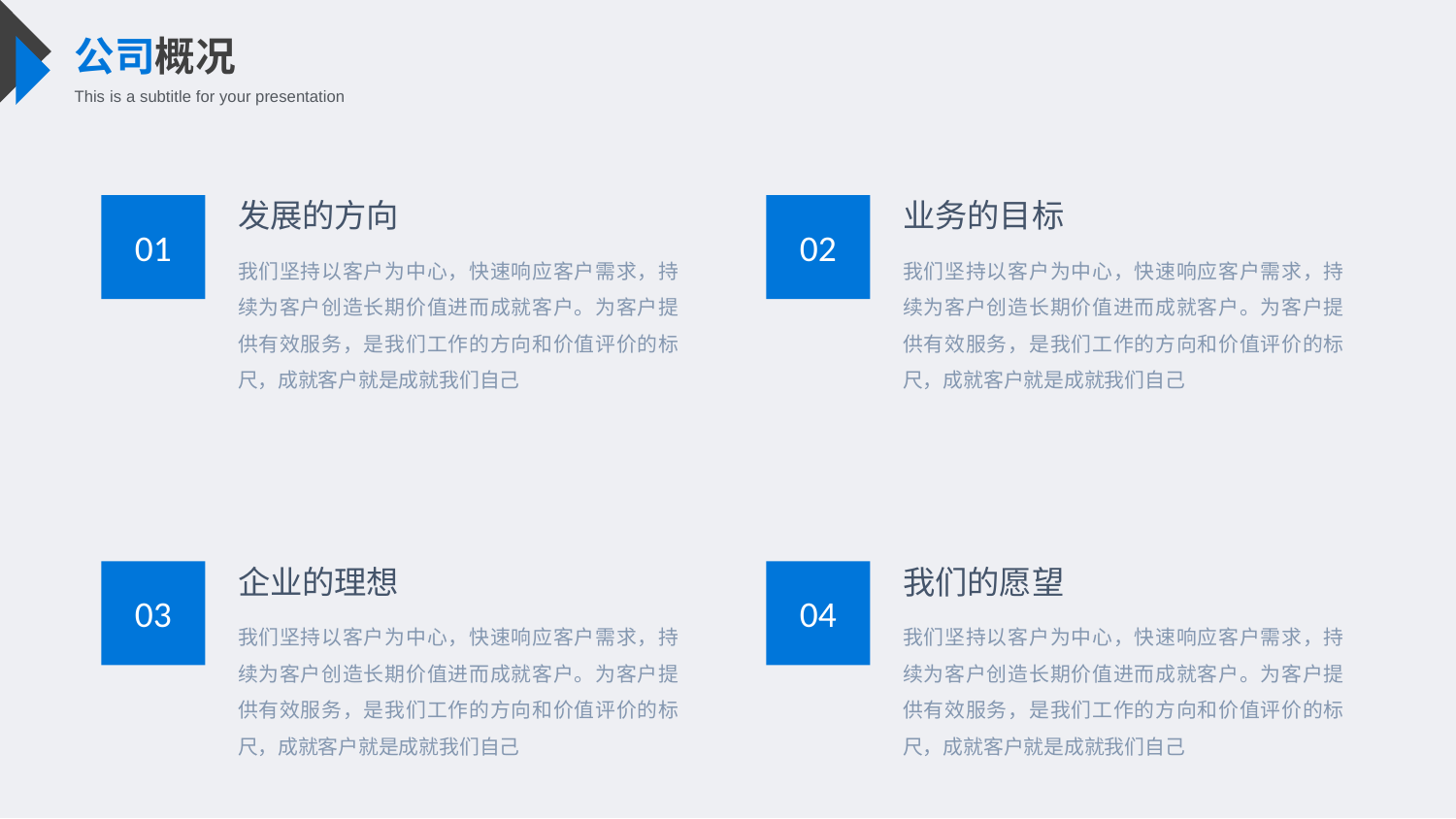

公司概况

This is a subtitle for your presentation
发展的方向
我们坚持以客户为中心，快速响应客户需求，持续为客户创造长期价值进而成就客户。为客户提供有效服务，是我们工作的方向和价值评价的标尺，成就客户就是成就我们自己
业务的目标
我们坚持以客户为中心，快速响应客户需求，持续为客户创造长期价值进而成就客户。为客户提供有效服务，是我们工作的方向和价值评价的标尺，成就客户就是成就我们自己
01
02
企业的理想
我们坚持以客户为中心，快速响应客户需求，持续为客户创造长期价值进而成就客户。为客户提供有效服务，是我们工作的方向和价值评价的标尺，成就客户就是成就我们自己
我们的愿望
我们坚持以客户为中心，快速响应客户需求，持续为客户创造长期价值进而成就客户。为客户提供有效服务，是我们工作的方向和价值评价的标尺，成就客户就是成就我们自己
03
04